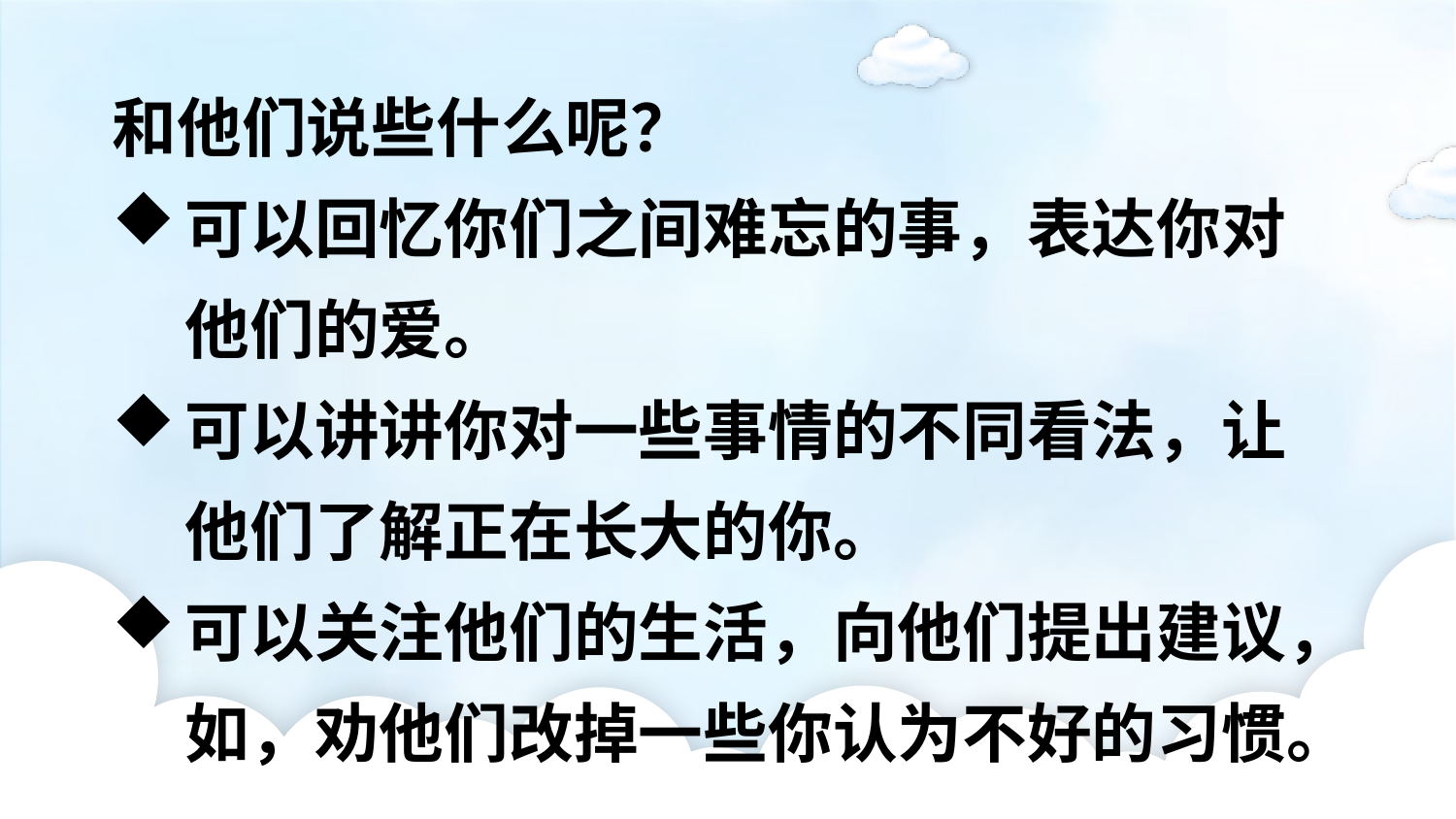

和他们说些什么呢？
可以回忆你们之间难忘的事，表达你对他们的爱。
可以讲讲你对一些事情的不同看法，让他们了解正在长大的你。
可以关注他们的生活，向他们提出建议，如，劝他们改掉一些你认为不好的习惯。